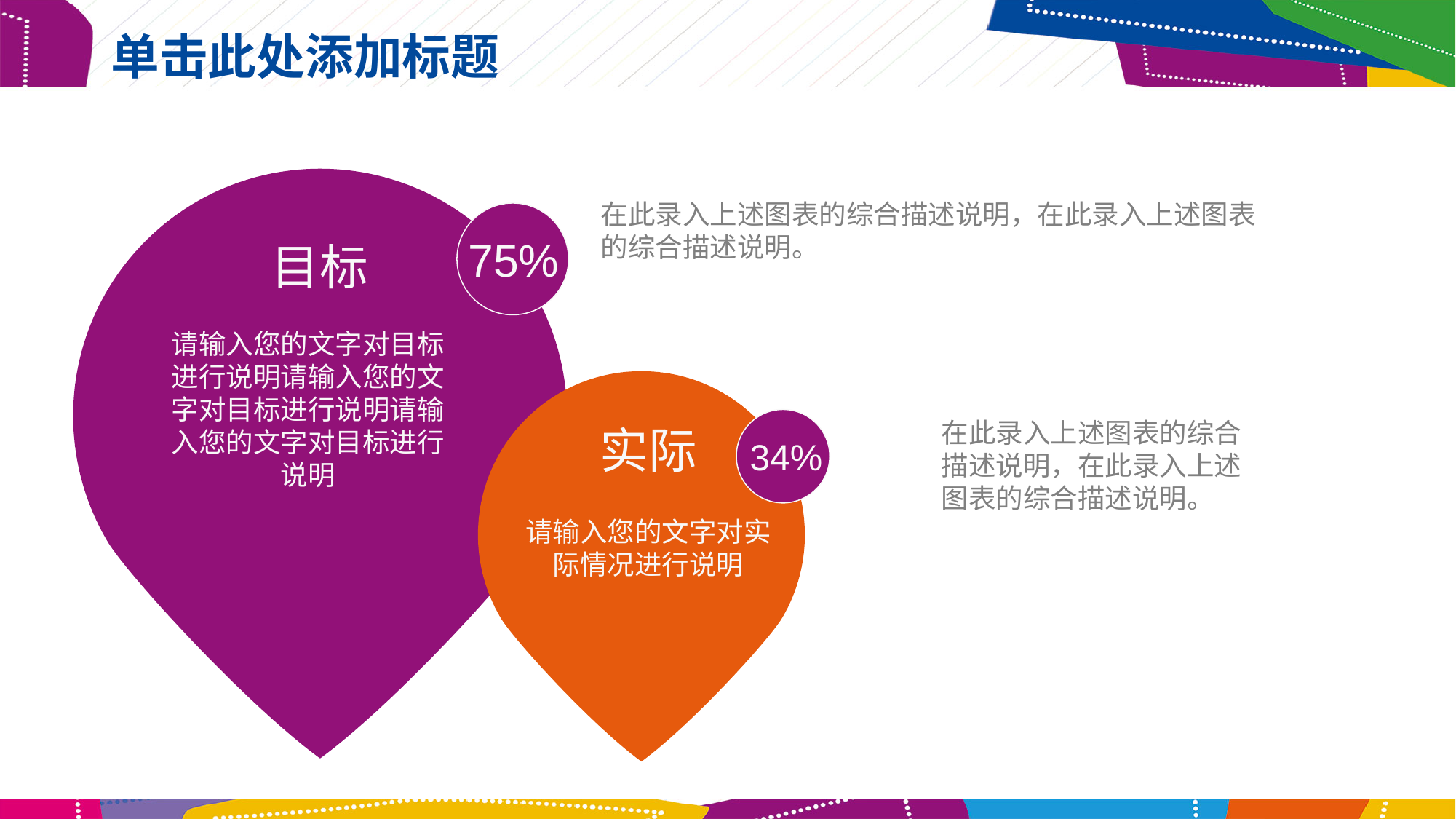

# 单击此处添加标题

在此录入上述图表的综合描述说明，在此录入上述图表的综合描述说明。

75%
目标
请输入您的文字对目标进行说明请输入您的文字对目标进行说明请输入您的文字对目标进行说明

在此录入上述图表的综合描述说明，在此录入上述图表的综合描述说明。
实际
34%
请输入您的文字对实际情况进行说明